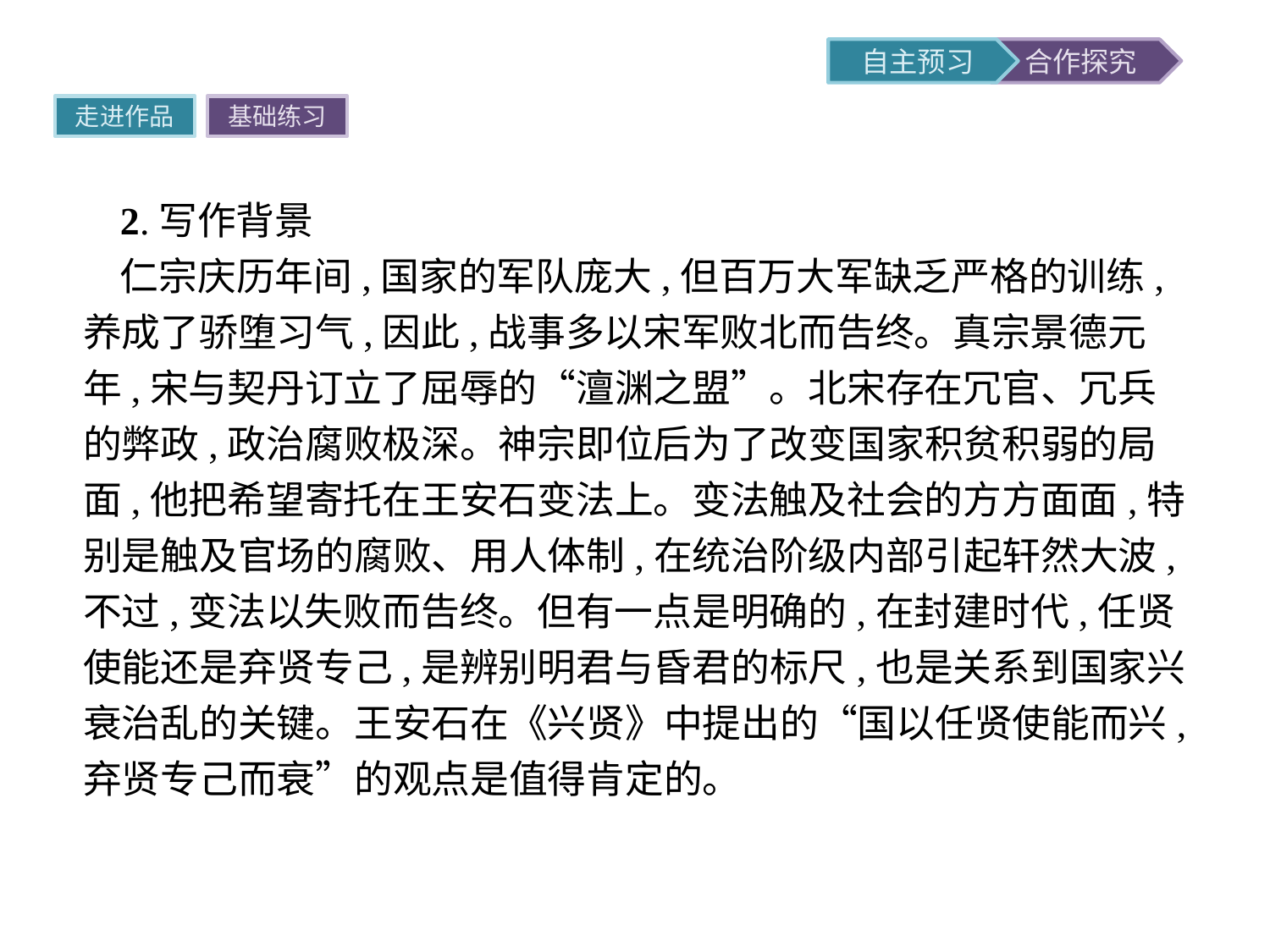

走进作品
基础练习
2.写作背景
仁宗庆历年间,国家的军队庞大,但百万大军缺乏严格的训练,养成了骄堕习气,因此,战事多以宋军败北而告终。真宗景德元年,宋与契丹订立了屈辱的“澶渊之盟”。北宋存在冗官、冗兵的弊政,政治腐败极深。神宗即位后为了改变国家积贫积弱的局面,他把希望寄托在王安石变法上。变法触及社会的方方面面,特别是触及官场的腐败、用人体制,在统治阶级内部引起轩然大波,不过,变法以失败而告终。但有一点是明确的,在封建时代,任贤使能还是弃贤专己,是辨别明君与昏君的标尺,也是关系到国家兴衰治乱的关键。王安石在《兴贤》中提出的“国以任贤使能而兴,弃贤专己而衰”的观点是值得肯定的。